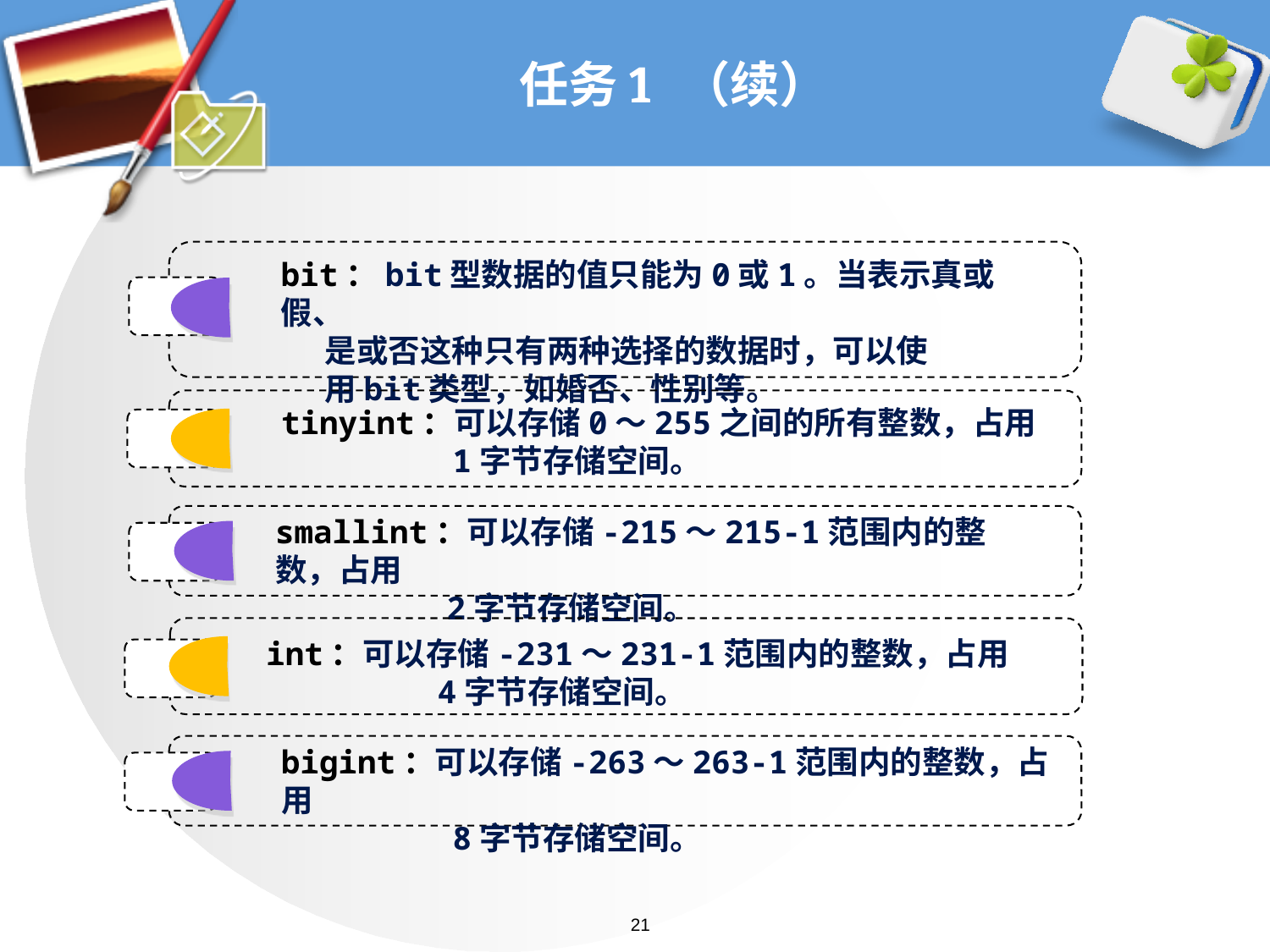

# 任务1  （续）

bit：bit型数据的值只能为0或1。当表示真或假、
     是或否这种只有两种选择的数据时，可以使
     用bit类型，如婚否、性别等。

tinyint：可以存储0～255之间的所有整数，占用
         1字节存储空间。

smallint：可以存储-215～215-1范围内的整数，占用
         2字节存储空间。

int：可以存储-231～231-1范围内的整数，占用
         4字节存储空间。

bigint：可以存储-263～263-1范围内的整数，占用
         8字节存储空间。

21